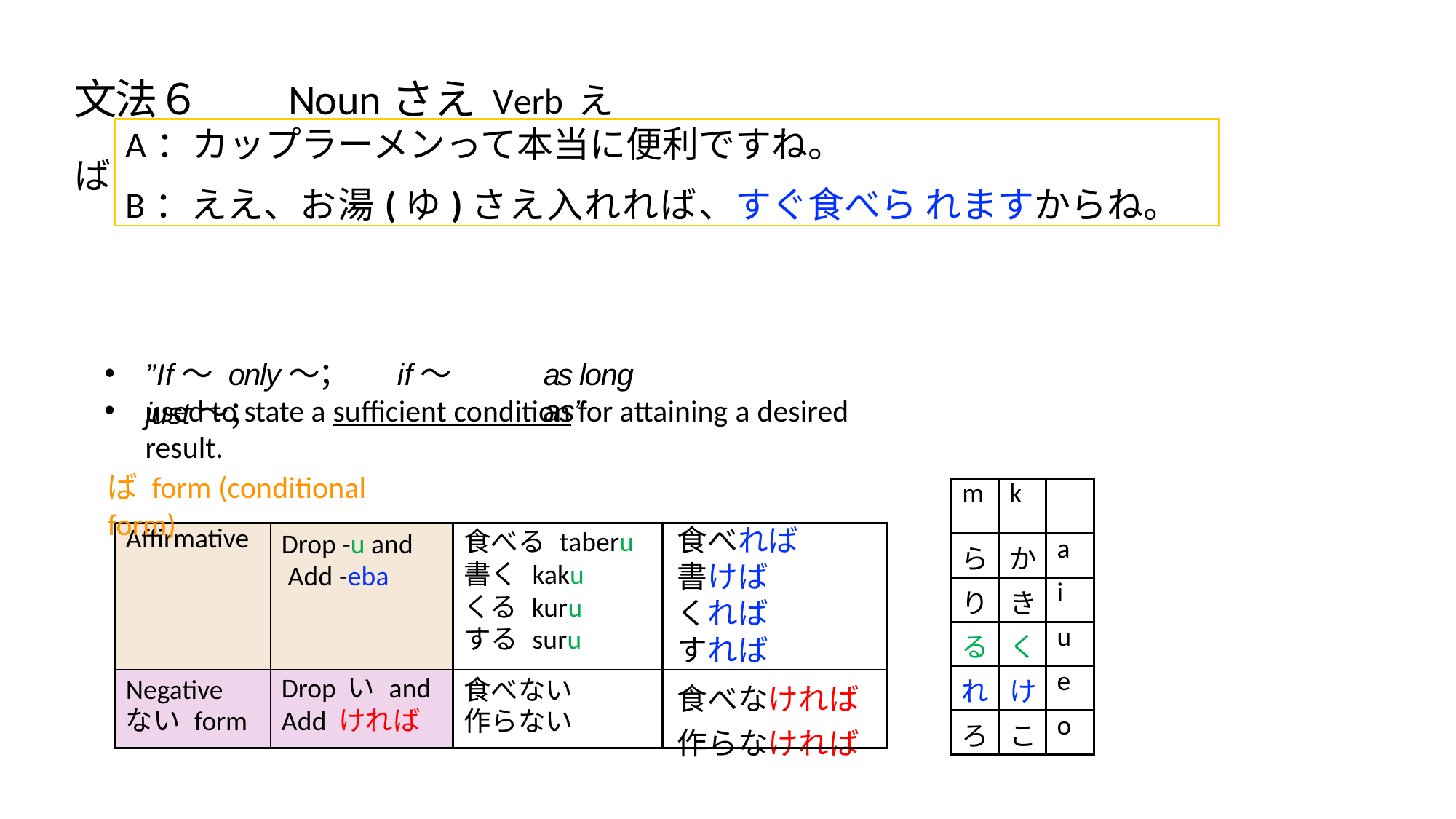

# ⽂法６	NounさえVerbえば
A：カップラーメンって本当に便利ですね。
B：ええ、お湯(ゆ)さえ⼊れれば、すぐ⾷べら れますからね。
”If〜 only〜；	if〜 just〜；
as long as”
used to state a sufficient condition for attaining a desired result.
ばform (conditional form)
| m | k |  |
| --- | --- | --- |
| ら | か | a |
| り | き | i |
| る | く | u |
| れ | け | e |
| ろ | こ | o |
| Affirmative | Drop -u and Add -eba | ⾷べる taberu 書く kaku くる kuru する suru | ⾷べれば 書けば くれば すれば |
| --- | --- | --- | --- |
| Negative ない form | Drop いand Add ければ | ⾷べない 作らない | ⾷べなければ 作らなければ |